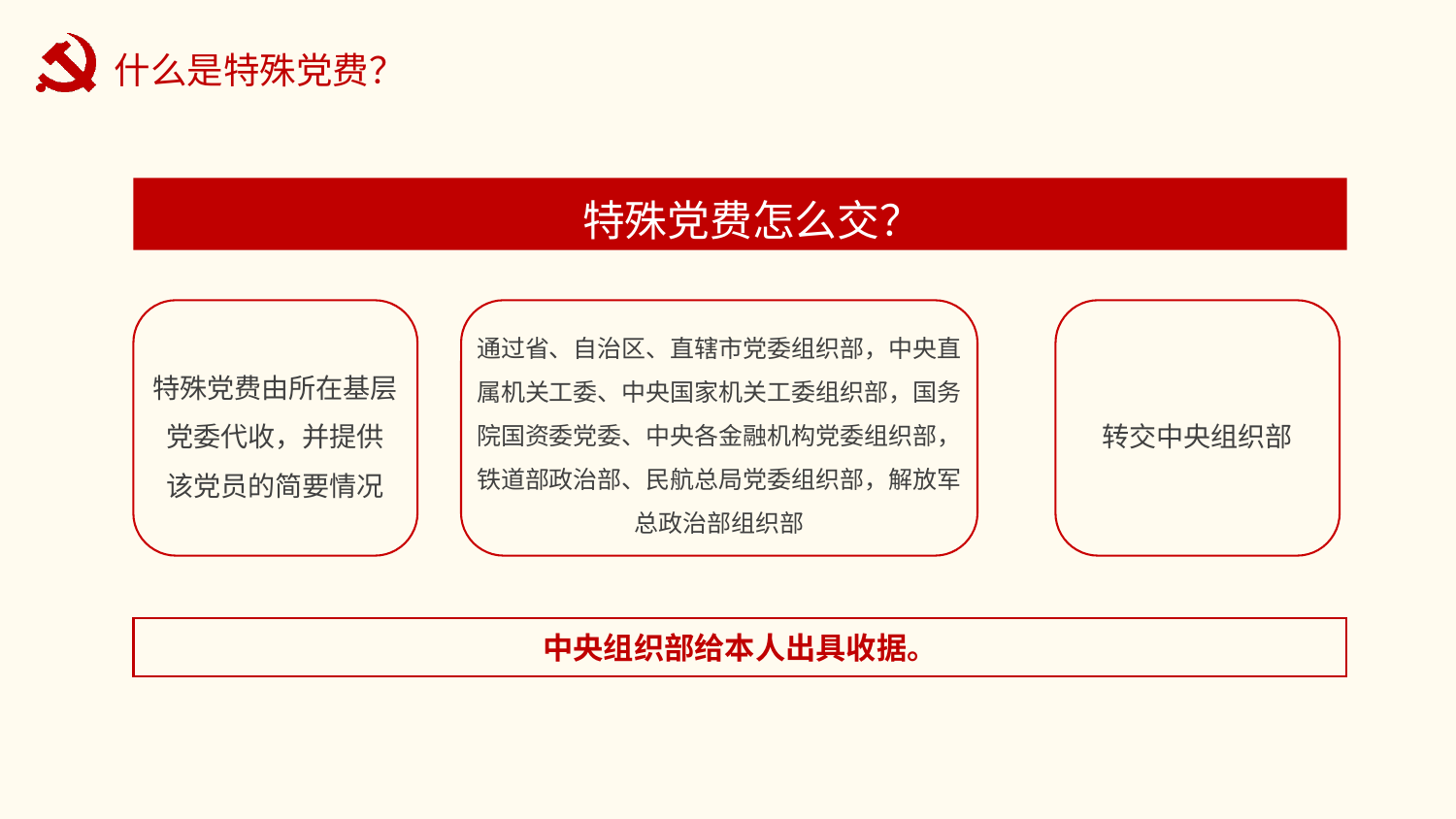

特殊党费怎么交？
特殊党费由所在基层党委代收，并提供
该党员的简要情况
通过省、自治区、直辖市党委组织部，中央直属机关工委、中央国家机关工委组织部，国务院国资委党委、中央各金融机构党委组织部，铁道部政治部、民航总局党委组织部，解放军总政治部组织部
转交中央组织部
中央组织部给本人出具收据。